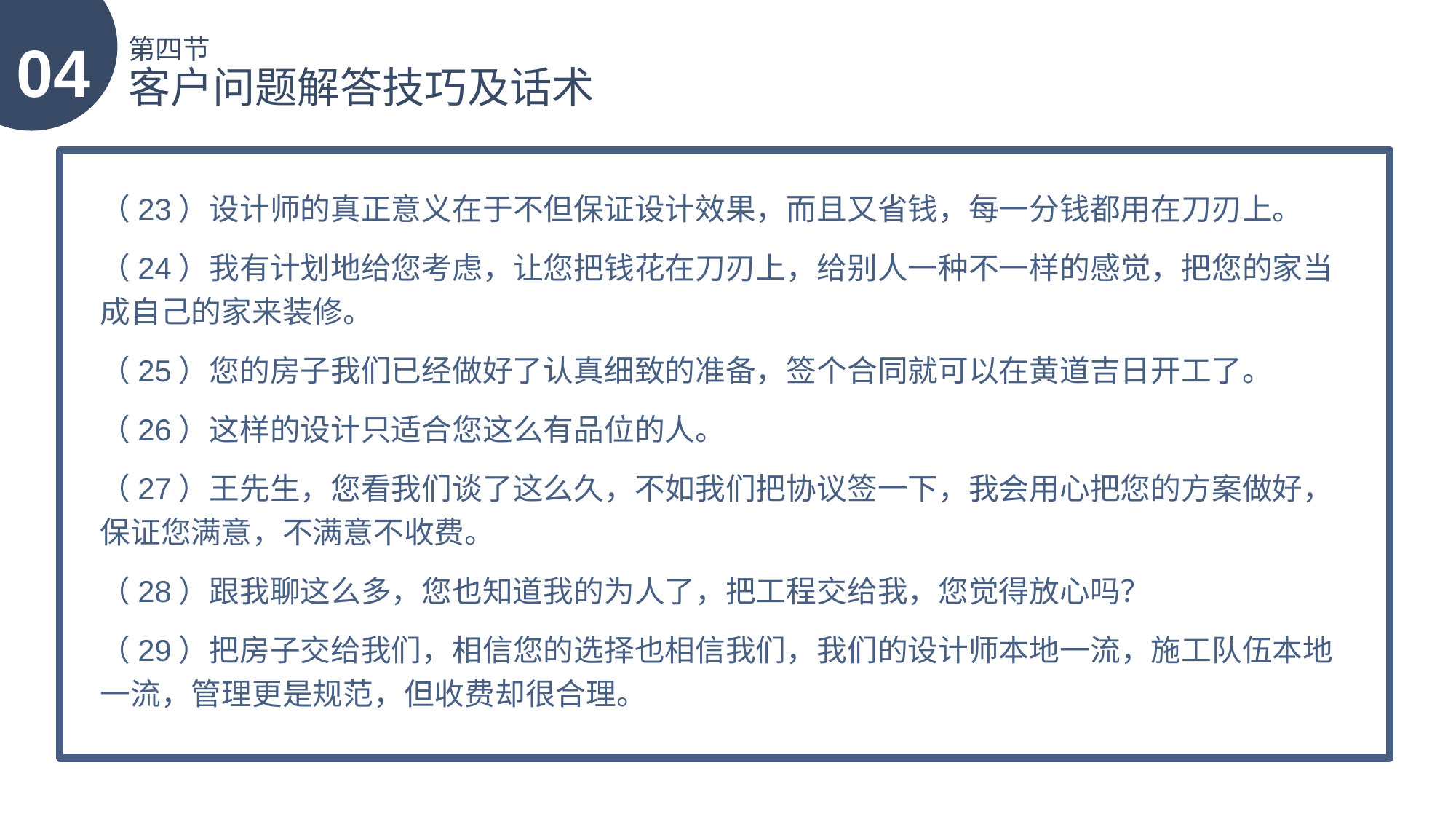

04
第四节
客户问题解答技巧及话术

（23）设计师的真正意义在于不但保证设计效果，而且又省钱，每一分钱都用在刀刃上。
（24）我有计划地给您考虑，让您把钱花在刀刃上，给别人一种不一样的感觉，把您的家当成自己的家来装修。
（25）您的房子我们已经做好了认真细致的准备，签个合同就可以在黄道吉日开工了。
（26）这样的设计只适合您这么有品位的人。
（27）王先生，您看我们谈了这么久，不如我们把协议签一下，我会用心把您的方案做好，保证您满意，不满意不收费。
（28）跟我聊这么多，您也知道我的为人了，把工程交给我，您觉得放心吗？
（29）把房子交给我们，相信您的选择也相信我们，我们的设计师本地一流，施工队伍本地一流，管理更是规范，但收费却很合理。